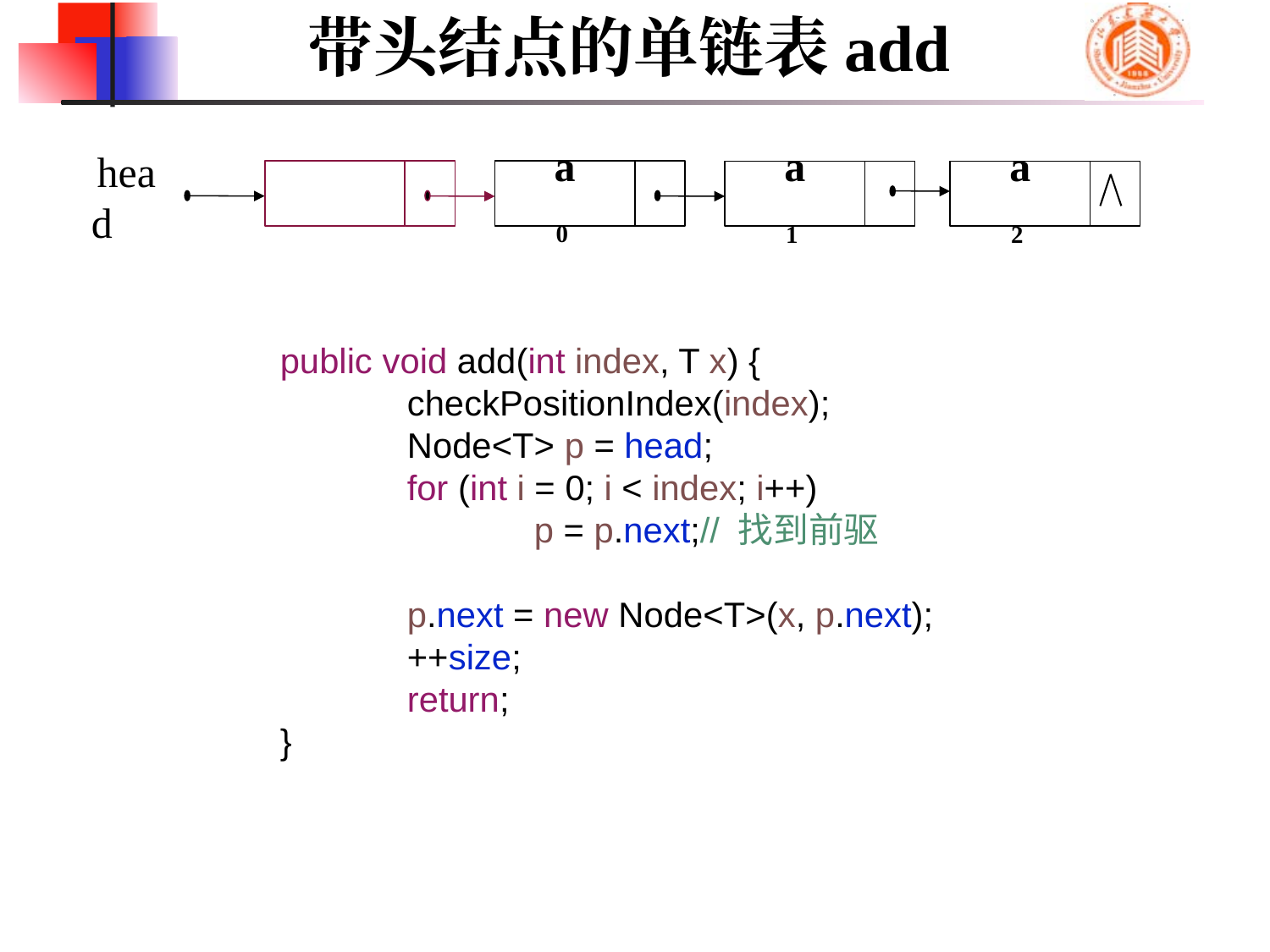

带头结点的单链表add
a0

a1

a2

head

	public void add(int index, T x) {
		checkPositionIndex(index);
		Node<T> p = head;
		for (int i = 0; i < index; i++)
			p = p.next;// 找到前驱

		p.next = new Node<T>(x, p.next);
		++size;
		return;
	}